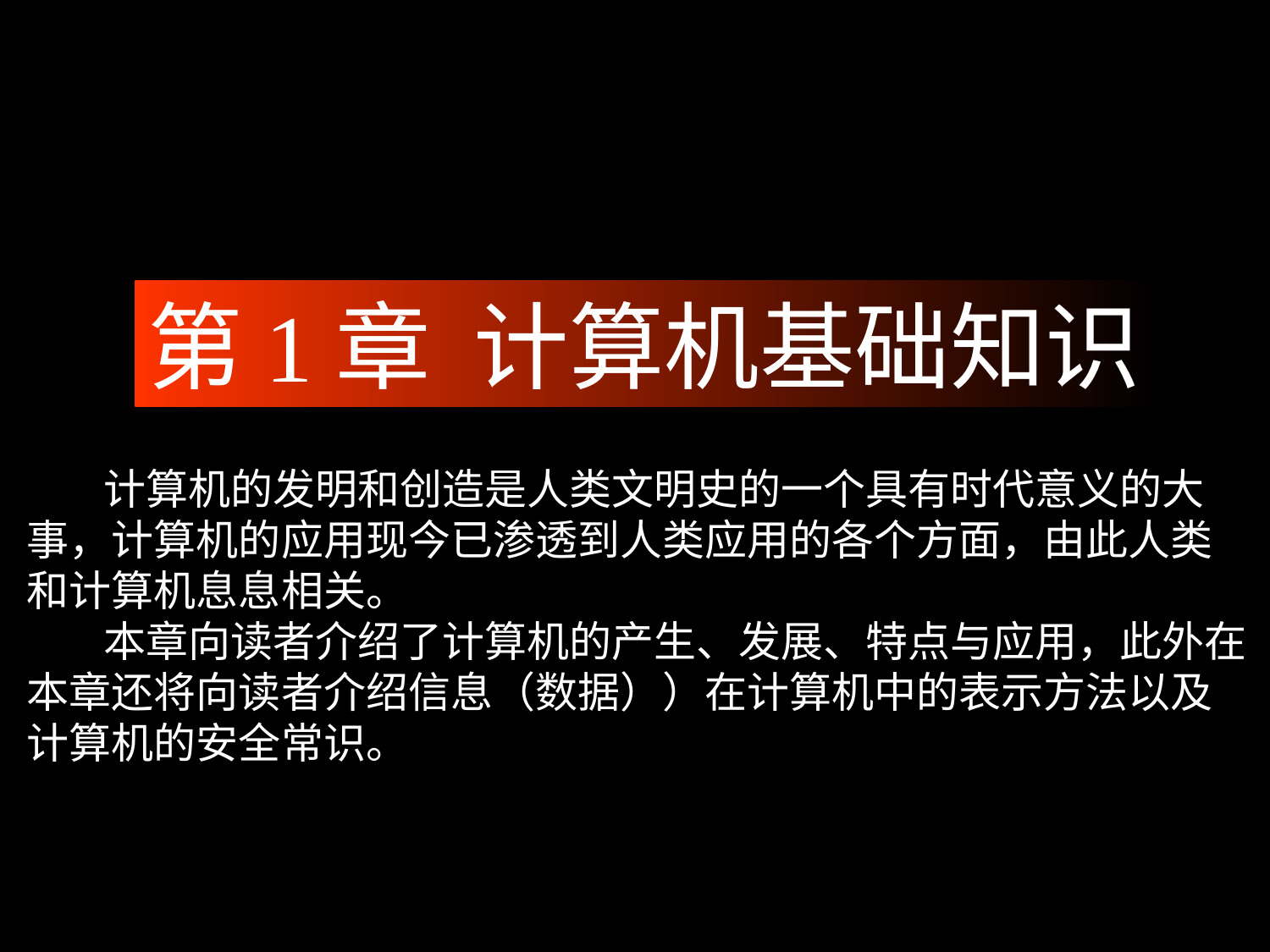

第1章  计算机基础知识
       计算机的发明和创造是人类文明史的一个具有时代意义的大事，计算机的应用现今已渗透到人类应用的各个方面，由此人类和计算机息息相关。
       本章向读者介绍了计算机的产生、发展、特点与应用，此外在本章还将向读者介绍信息（数据））在计算机中的表示方法以及计算机的安全常识。